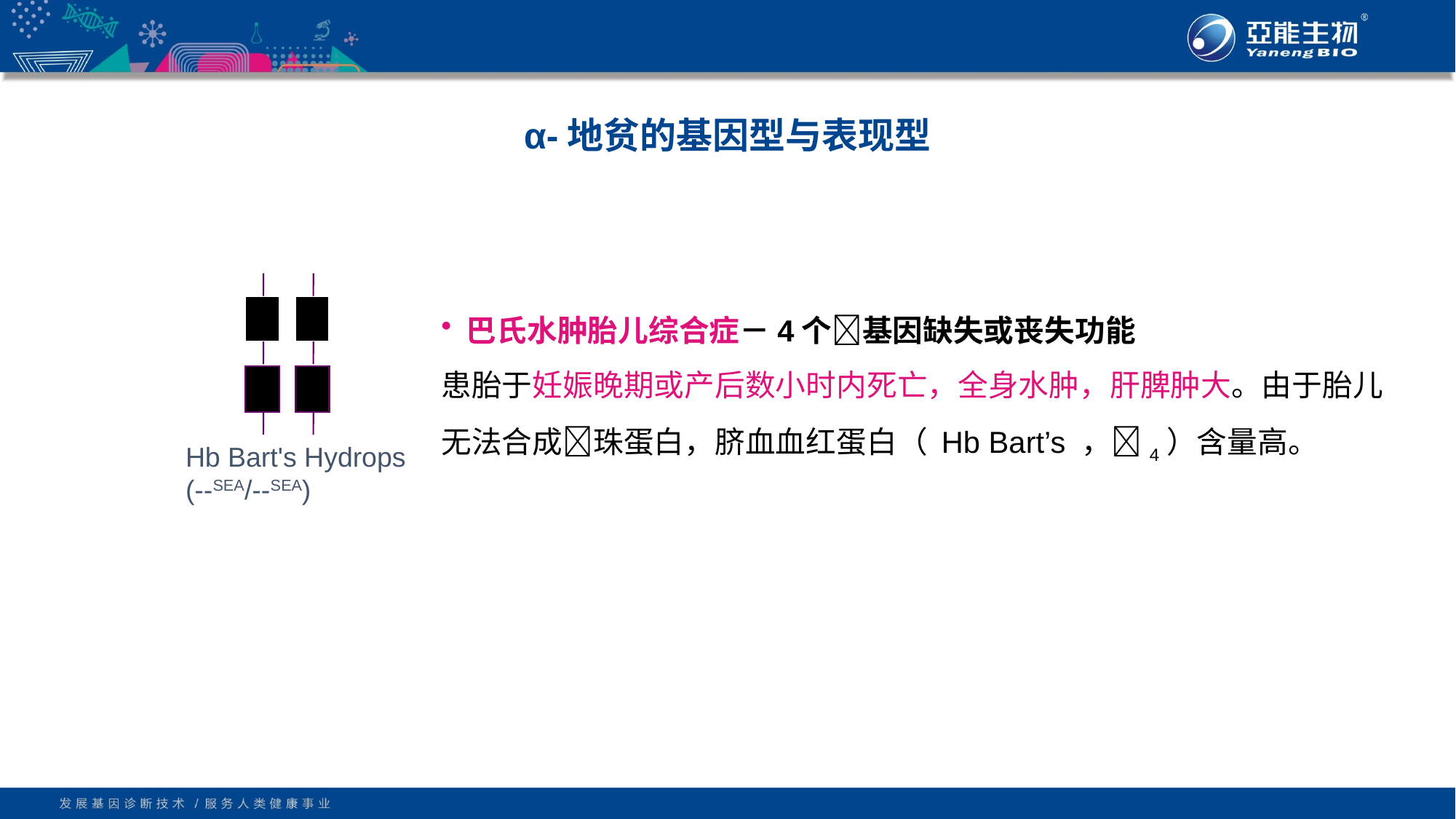

α-地贫的基因型与表现型

Hb Bart's Hydrops
(--SEA/--SEA)
 巴氏水肿胎儿综合症－4个α基因缺失或丧失功能
患胎于妊娠晚期或产后数小时内死亡，全身水肿，肝脾肿大。由于胎儿无法合成α珠蛋白，脐血血红蛋白（ Hb Bart’s ，γ4）含量高。